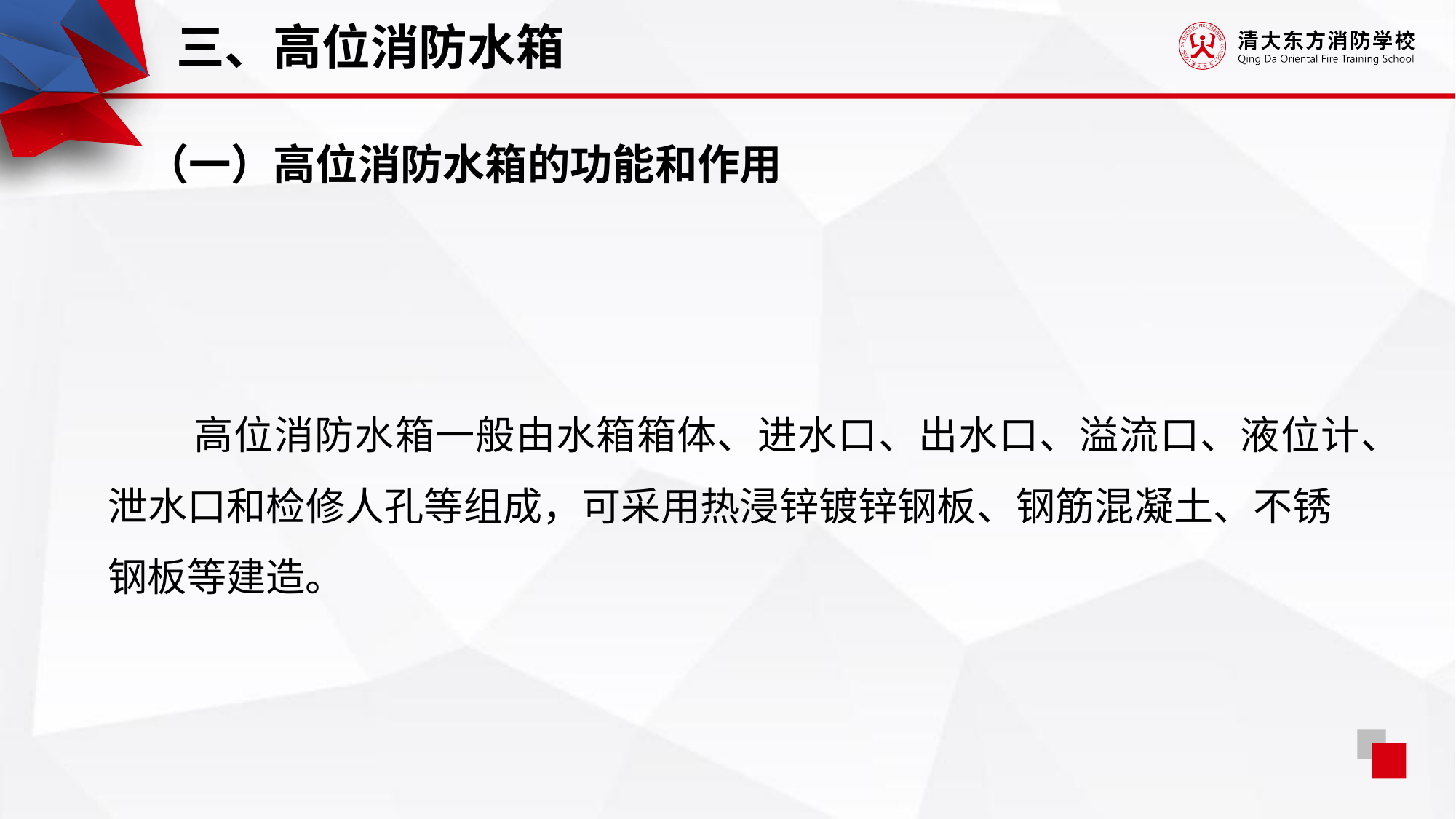

三、高位消防水箱

（一）高位消防水箱的功能和作用
高位消防水箱一般由水箱箱体、进水口、出水口、溢流口、液位计、泄水口和检修人孔等组成，可采用热浸锌镀锌钢板、钢筋混凝土、不锈钢板等建造。